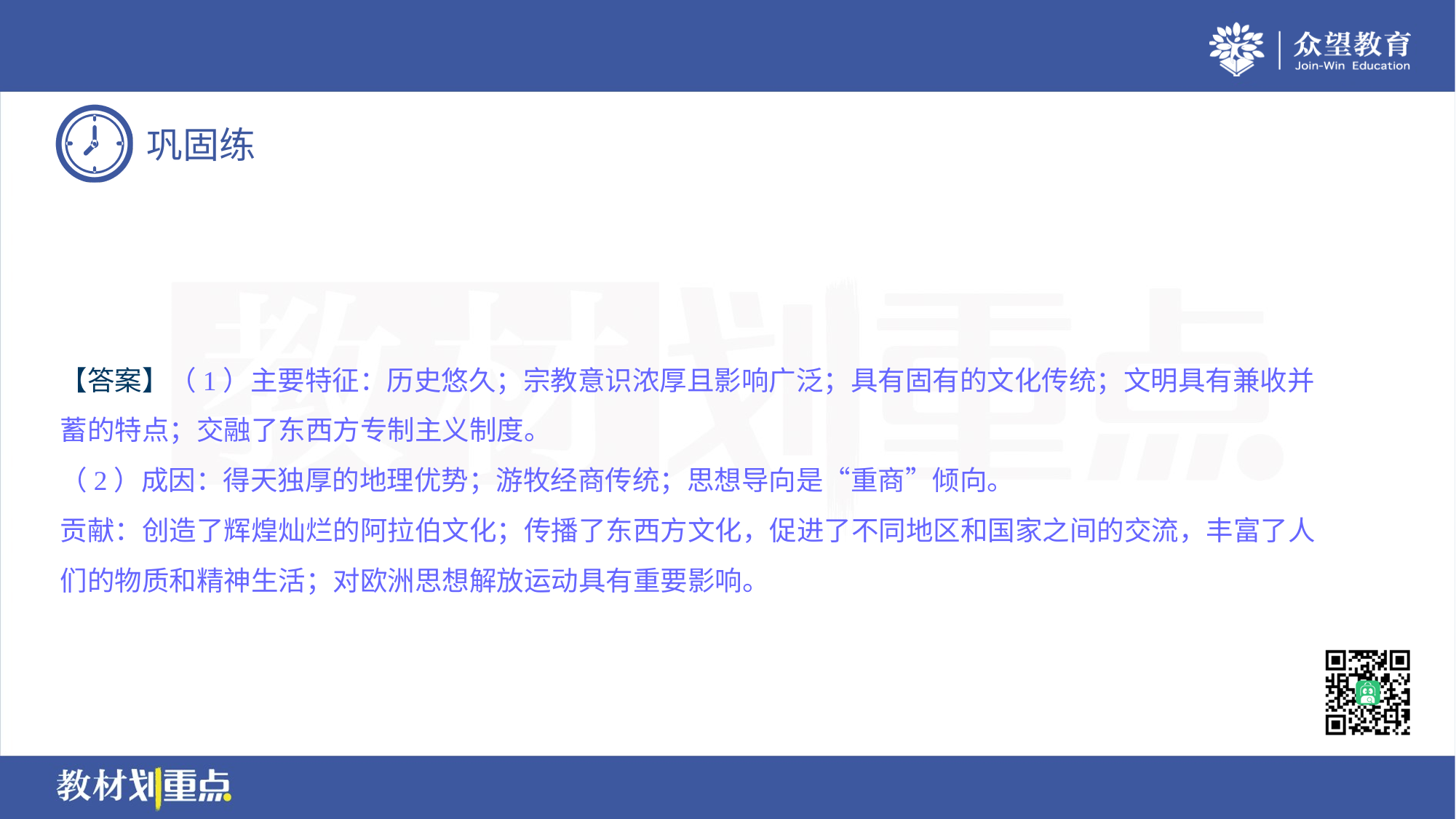

【答案】（1）主要特征：历史悠久；宗教意识浓厚且影响广泛；具有固有的文化传统；文明具有兼收并
蓄的特点；交融了东西方专制主义制度。
（2）成因：得天独厚的地理优势；游牧经商传统；思想导向是“重商”倾向。
贡献：创造了辉煌灿烂的阿拉伯文化；传播了东西方文化，促进了不同地区和国家之间的交流，丰富了人
们的物质和精神生活；对欧洲思想解放运动具有重要影响。